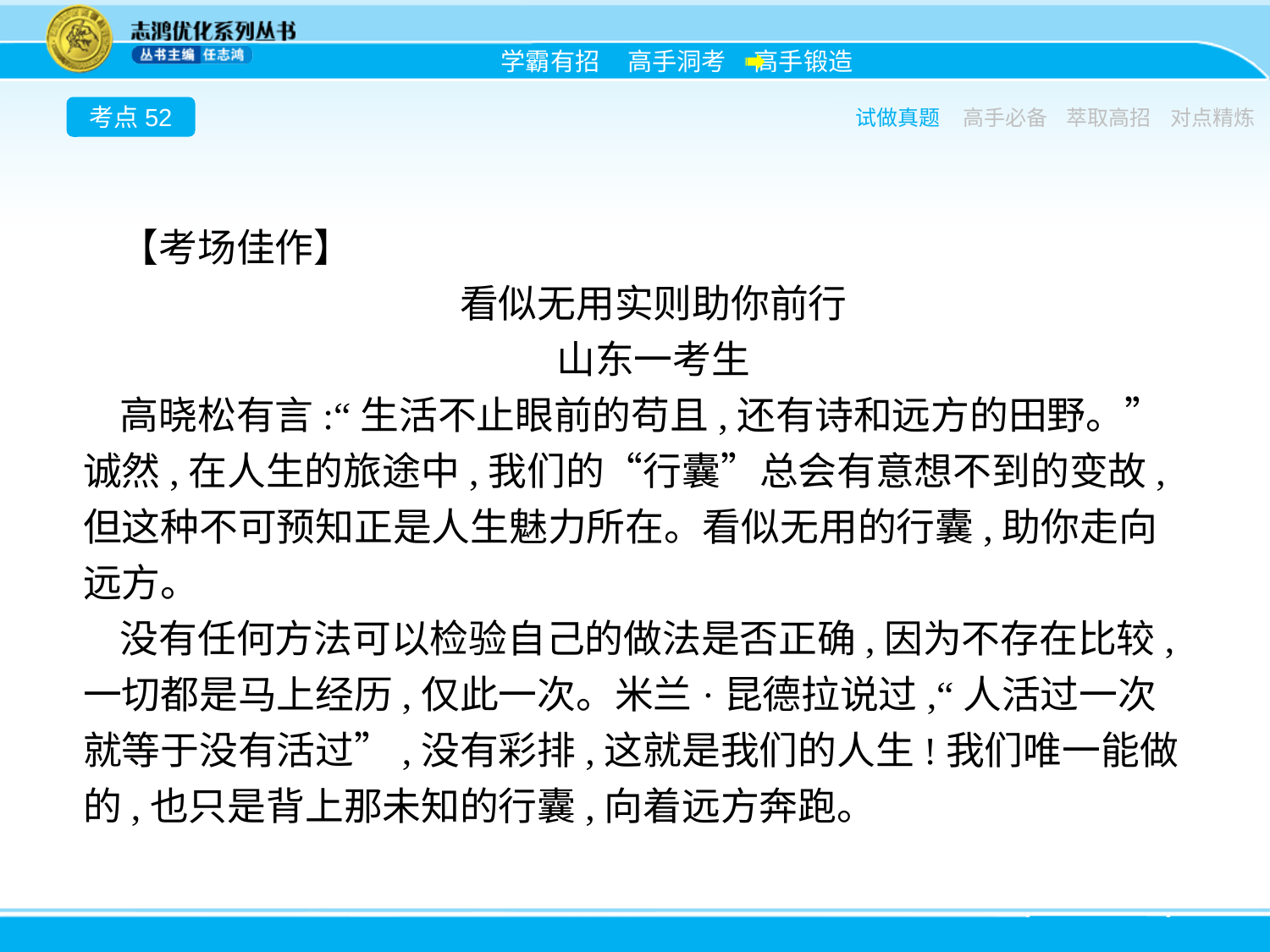

考点52
试做真题
高手必备
萃取高招
对点精炼
【考场佳作】
看似无用实则助你前行
山东一考生
高晓松有言:“生活不止眼前的苟且,还有诗和远方的田野。”诚然,在人生的旅途中,我们的“行囊”总会有意想不到的变故,但这种不可预知正是人生魅力所在。看似无用的行囊,助你走向远方。
没有任何方法可以检验自己的做法是否正确,因为不存在比较,一切都是马上经历,仅此一次。米兰·昆德拉说过,“人活过一次就等于没有活过”,没有彩排,这就是我们的人生!我们唯一能做的,也只是背上那未知的行囊,向着远方奔跑。